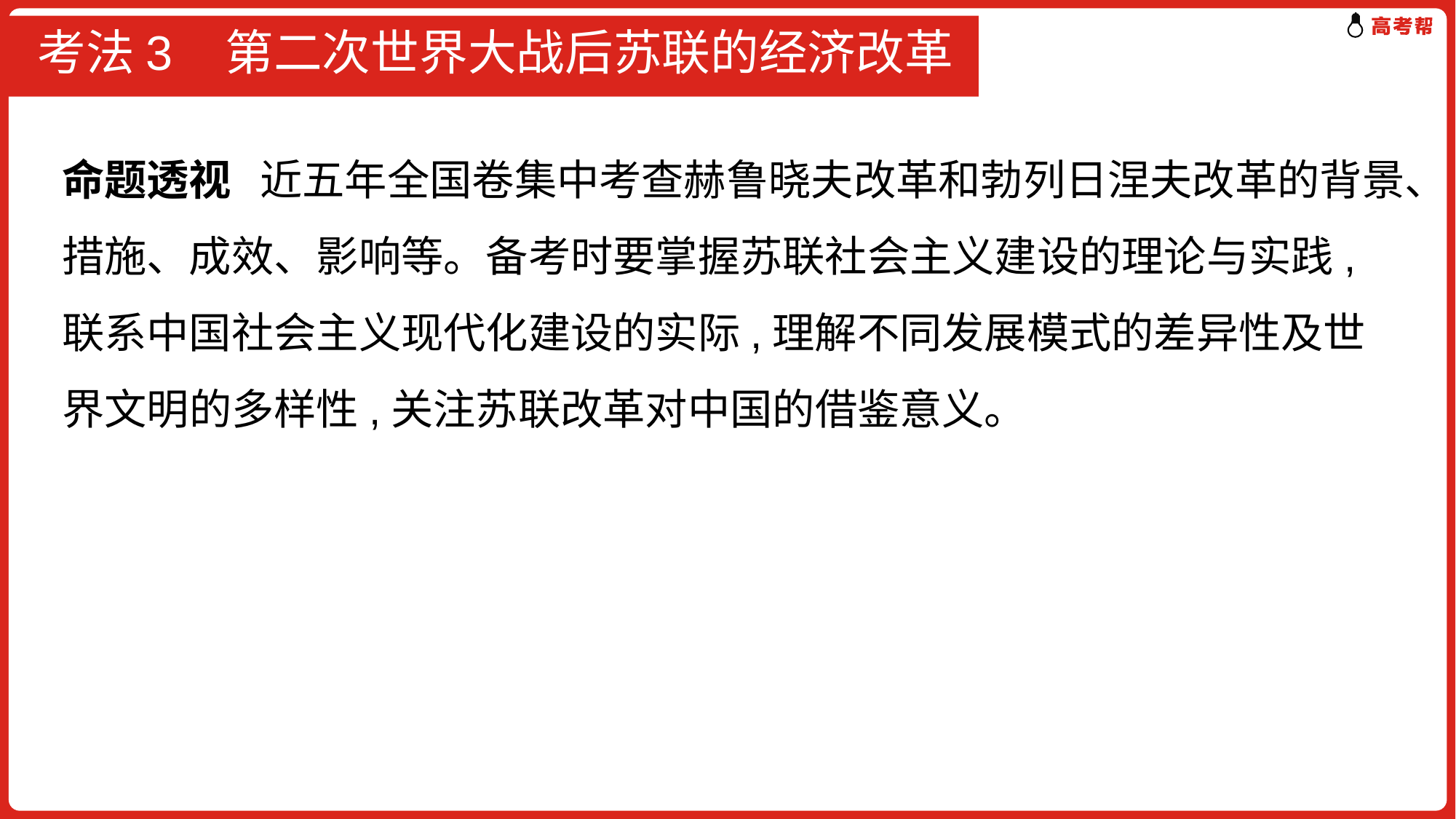

# 考法3   第二次世界大战后苏联的经济改革
命题透视   近五年全国卷集中考查赫鲁晓夫改革和勃列日涅夫改革的背景、措施、成效、影响等。备考时要掌握苏联社会主义建设的理论与实践,联系中国社会主义现代化建设的实际,理解不同发展模式的差异性及世界文明的多样性,关注苏联改革对中国的借鉴意义。